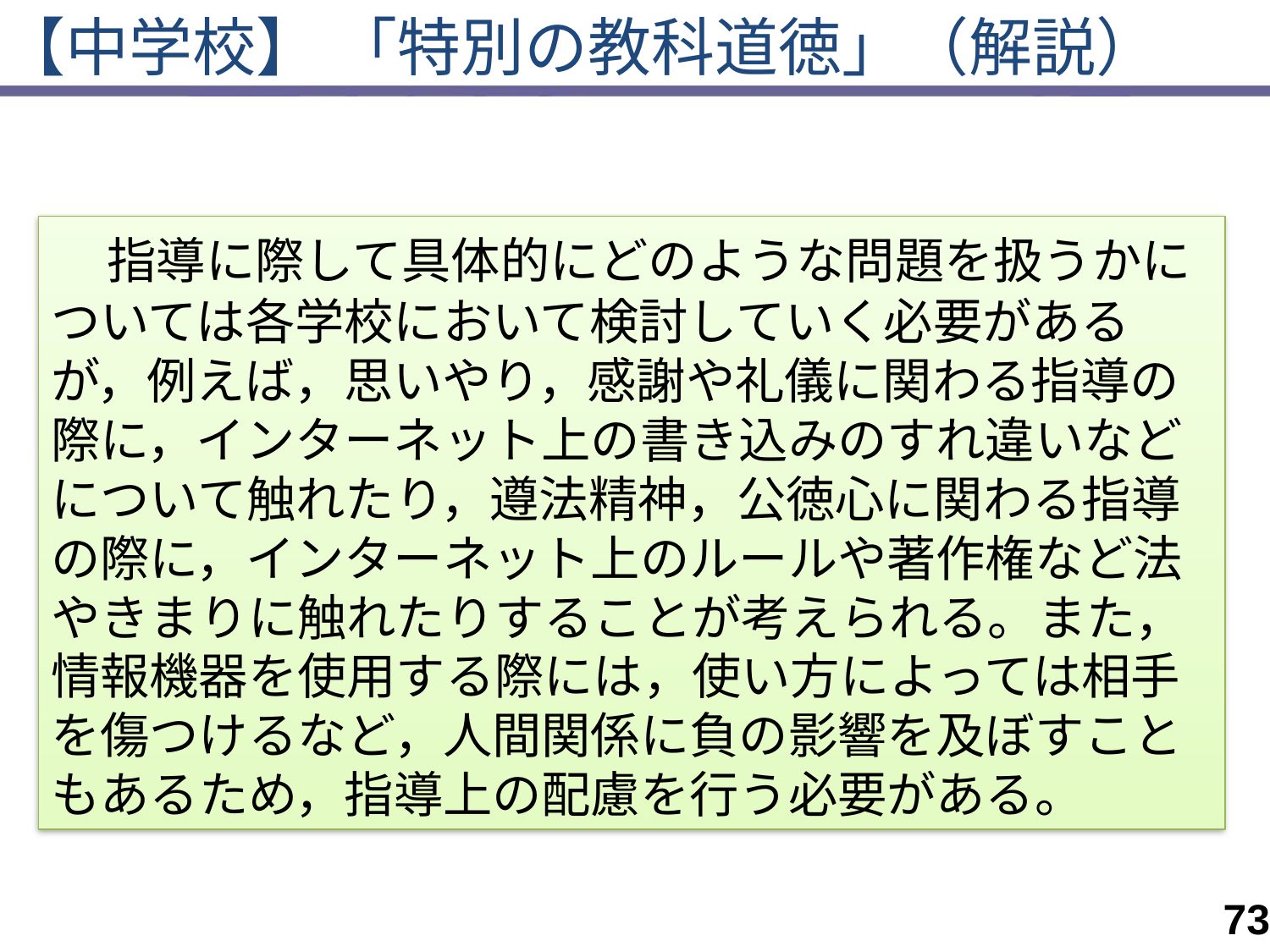

【中学校】 「特別の教科道徳」（解説）
　指導に際して具体的にどのような問題を扱うかについては各学校において検討していく必要があるが，例えば，思いやり，感謝や礼儀に関わる指導の際に，インターネット上の書き込みのすれ違いなどについて触れたり，遵法精神，公徳心に関わる指導の際に，インターネット上のルールや著作権など法やきまりに触れたりすることが考えられる。また，情報機器を使用する際には，使い方によっては相手を傷つけるなど，人間関係に負の影響を及ぼすこともあるため，指導上の配慮を行う必要がある。
73